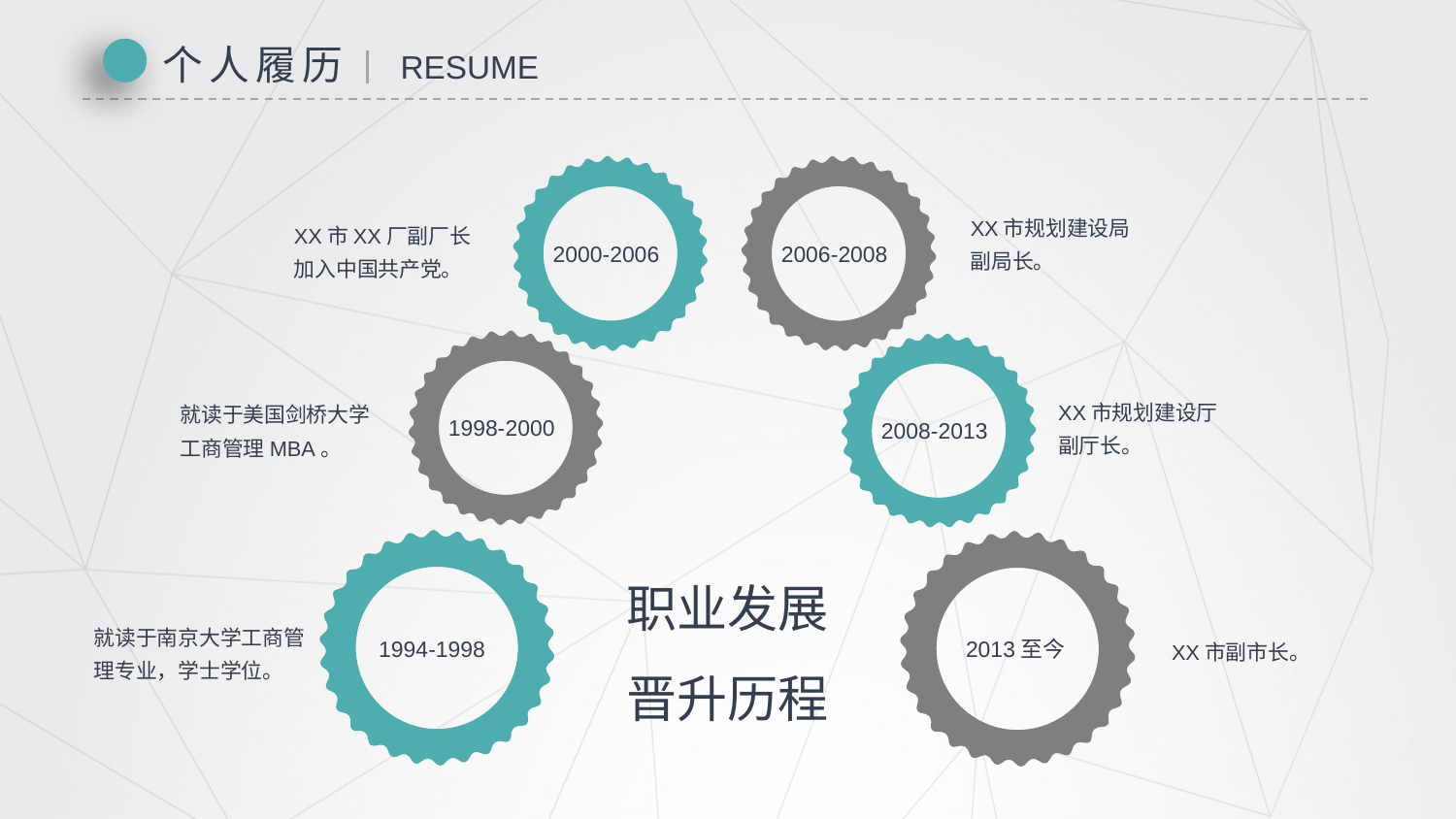

个人履历

RESUME

XX市规划建设局
副局长。
XX市XX厂副厂长
加入中国共产党。
2000-2006
2006-2008

XX市规划建设厅
副厅长。
就读于美国剑桥大学
工商管理MBA。
1998-2000
2008-2013

职业发展
晋升历程
就读于南京大学工商管
理专业，学士学位。
XX市副市长。
2013至今
1994-1998